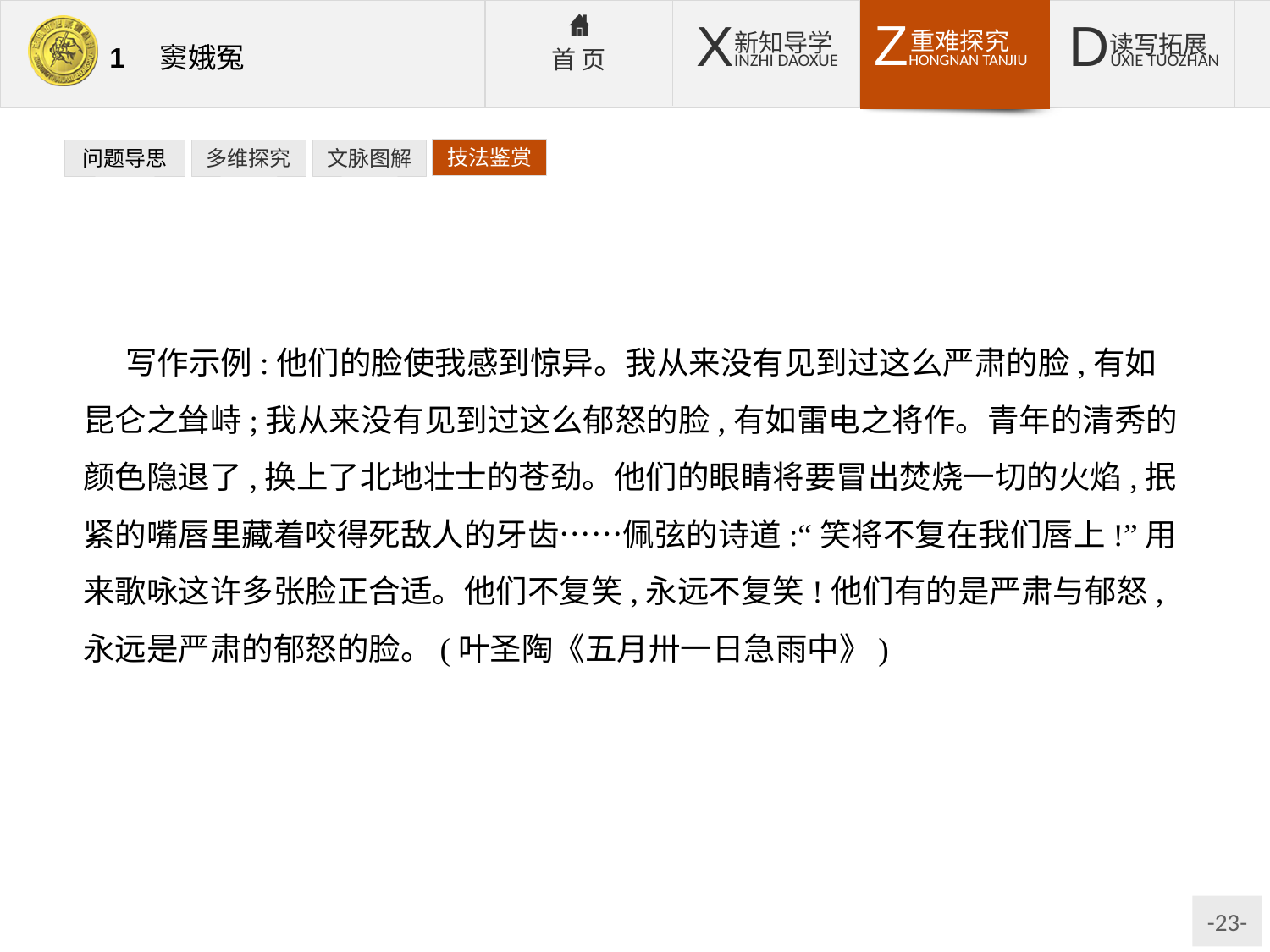

技法鉴赏
问题导思
多维探究
文脉图解
写作示例:他们的脸使我感到惊异。我从来没有见到过这么严肃的脸,有如昆仑之耸峙;我从来没有见到过这么郁怒的脸,有如雷电之将作。青年的清秀的颜色隐退了,换上了北地壮士的苍劲。他们的眼睛将要冒出焚烧一切的火焰,抿紧的嘴唇里藏着咬得死敌人的牙齿……佩弦的诗道:“笑将不复在我们唇上!”用来歌咏这许多张脸正合适。他们不复笑,永远不复笑!他们有的是严肃与郁怒,永远是严肃的郁怒的脸。(叶圣陶《五月卅一日急雨中》)